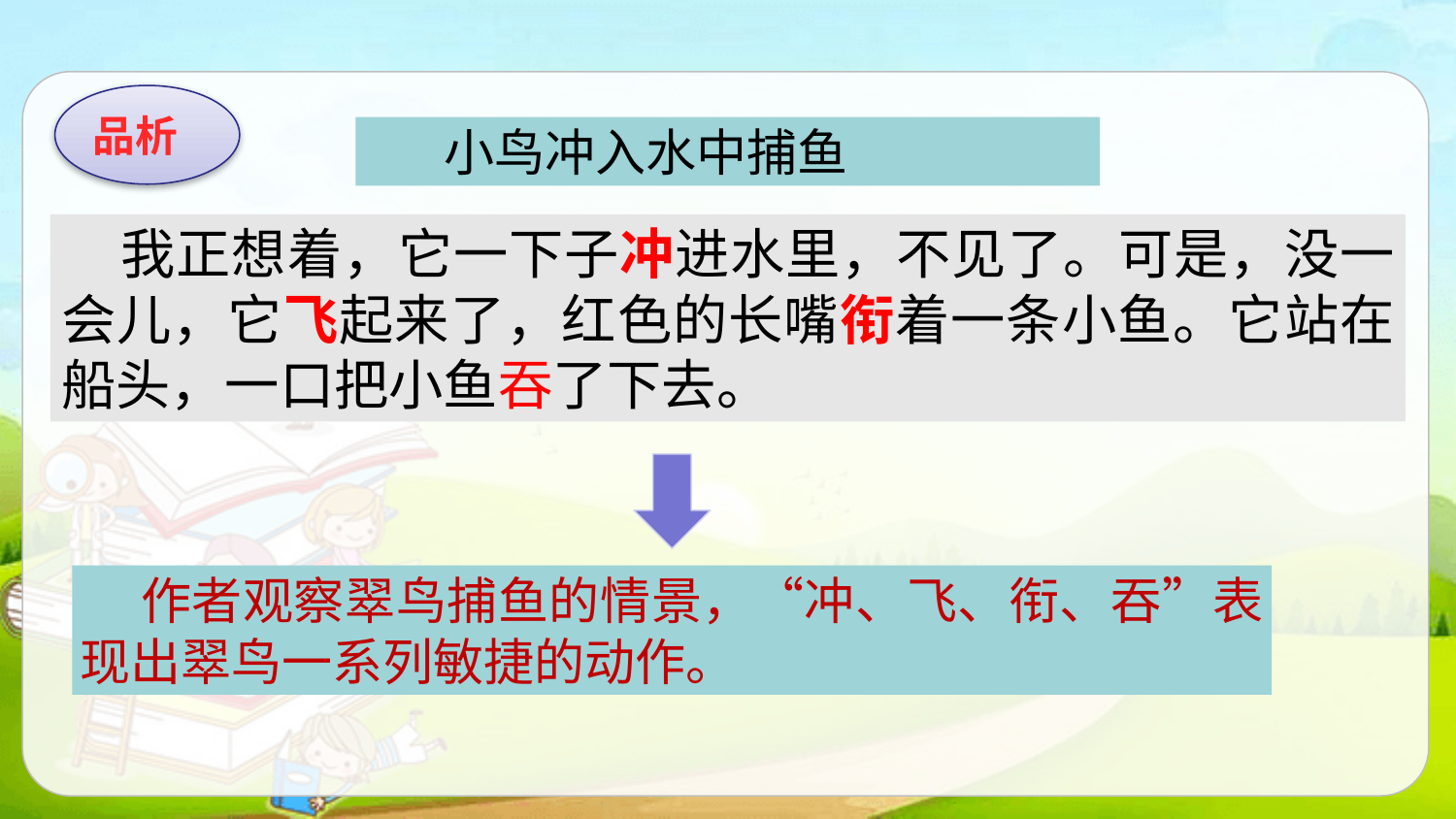

品析
      小鸟冲入水中捕鱼
    我正想着，它一下子冲进水里，不见了。可是，没一会儿，它飞起来了，红色的长嘴衔着一条小鱼。它站在船头，一口把小鱼吞了下去。

    作者观察翠鸟捕鱼的情景，“冲、飞、衔、吞”表现出翠鸟一系列敏捷的动作。